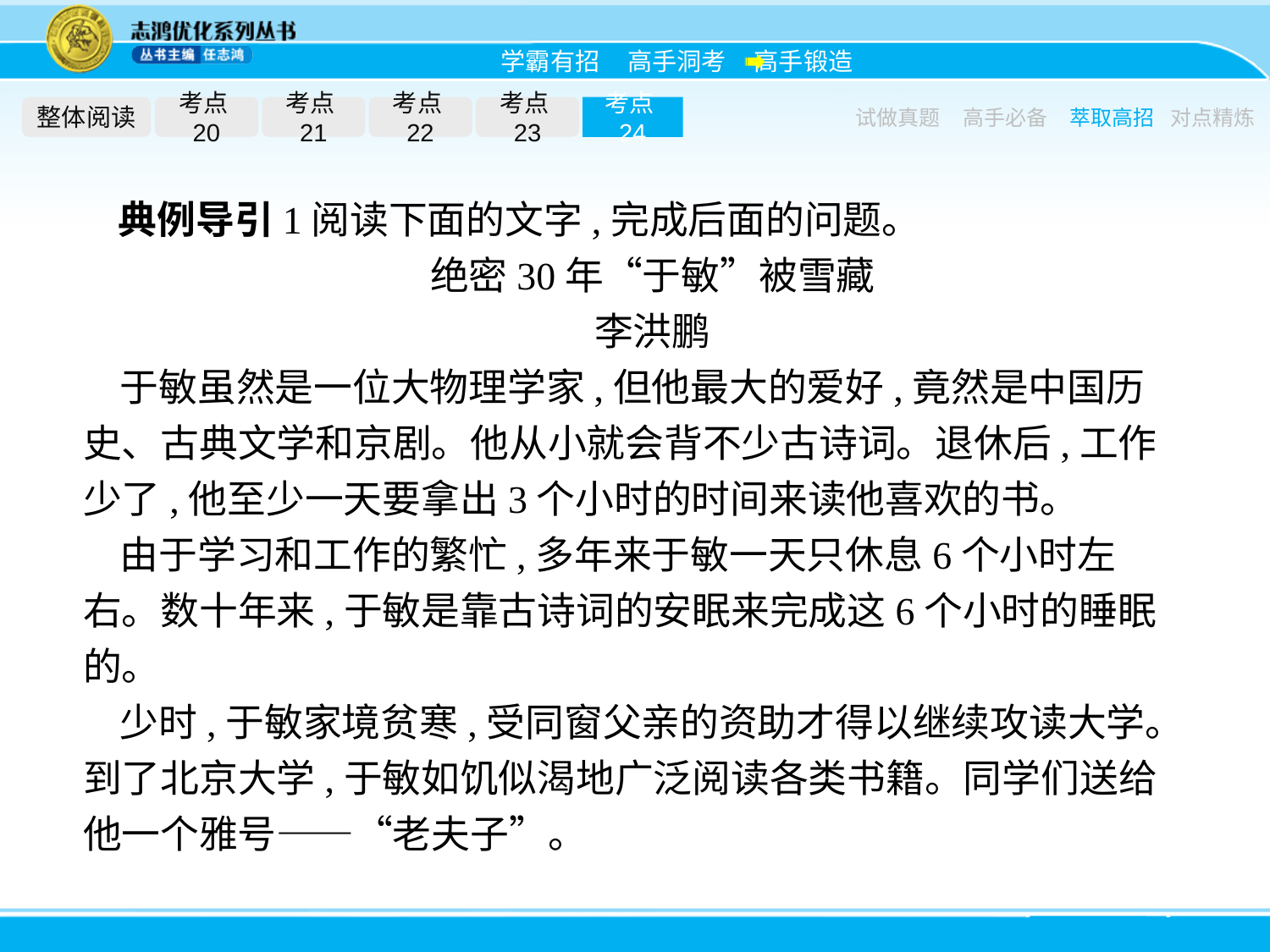

整体阅读
考点20
考点21
考点22
考点23
考点24
试做真题
高手必备
萃取高招
对点精炼
典例导引1阅读下面的文字,完成后面的问题。
绝密30年“于敏”被雪藏
李洪鹏
于敏虽然是一位大物理学家,但他最大的爱好,竟然是中国历史、古典文学和京剧。他从小就会背不少古诗词。退休后,工作少了,他至少一天要拿出3个小时的时间来读他喜欢的书。
由于学习和工作的繁忙,多年来于敏一天只休息6个小时左右。数十年来,于敏是靠古诗词的安眠来完成这6个小时的睡眠的。
少时,于敏家境贫寒,受同窗父亲的资助才得以继续攻读大学。到了北京大学,于敏如饥似渴地广泛阅读各类书籍。同学们送给他一个雅号——“老夫子”。